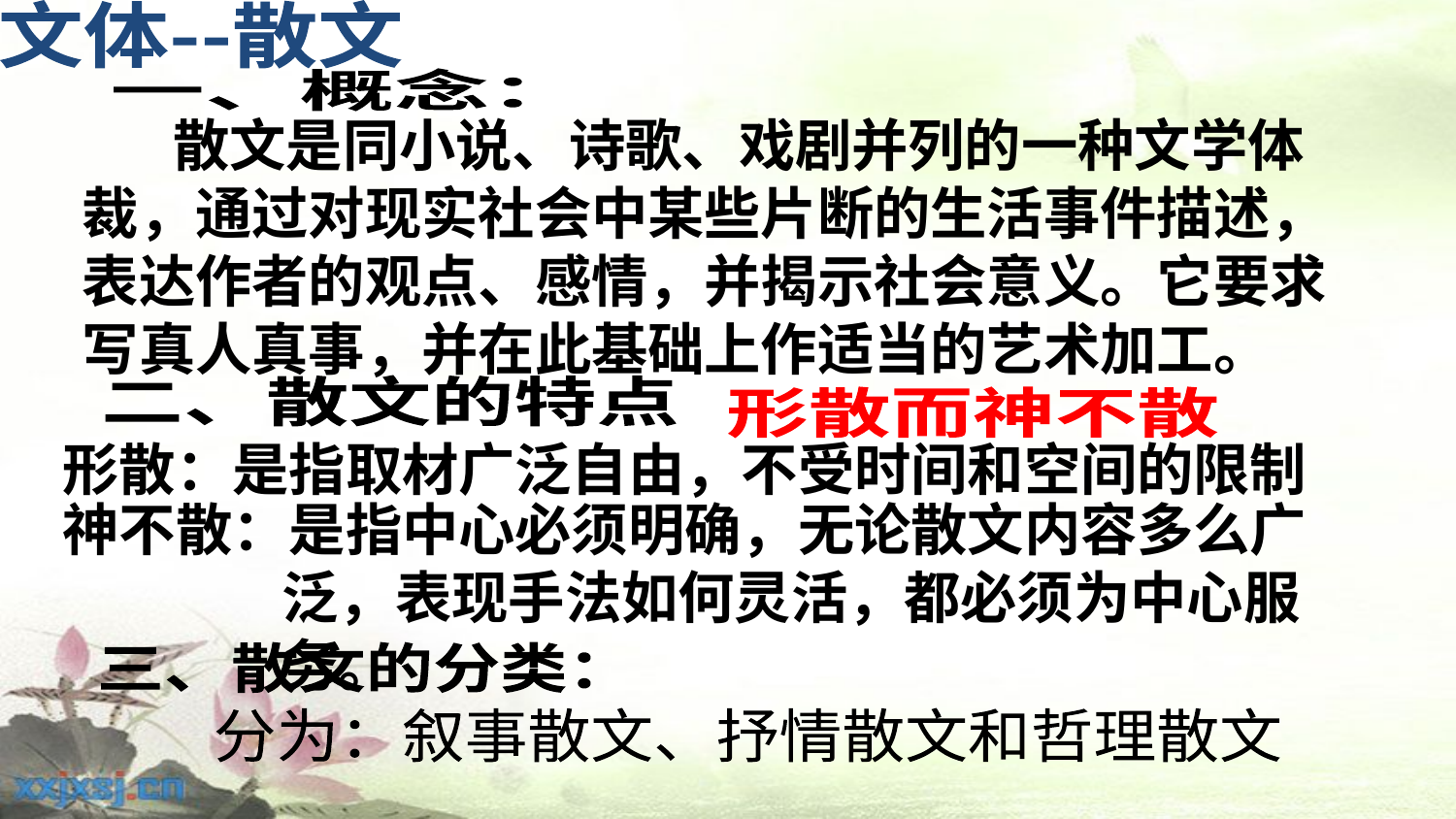

文体--散文
一、概念：
      散文是同小说、诗歌、戏剧并列的一种文学体
裁，通过对现实社会中某些片断的生活事件描述，
表达作者的观点、感情，并揭示社会意义。它要求
写真人真事，并在此基础上作适当的艺术加工。
二、散文的特点
形散而神不散
形散：是指取材广泛自由，不受时间和空间的限制
神不散：是指中心必须明确，无论散文内容多么广
                泛，表现手法如何灵活，都必须为中心服
                务。
三、散文的分类：
分为：叙事散文、抒情散文和哲理散文